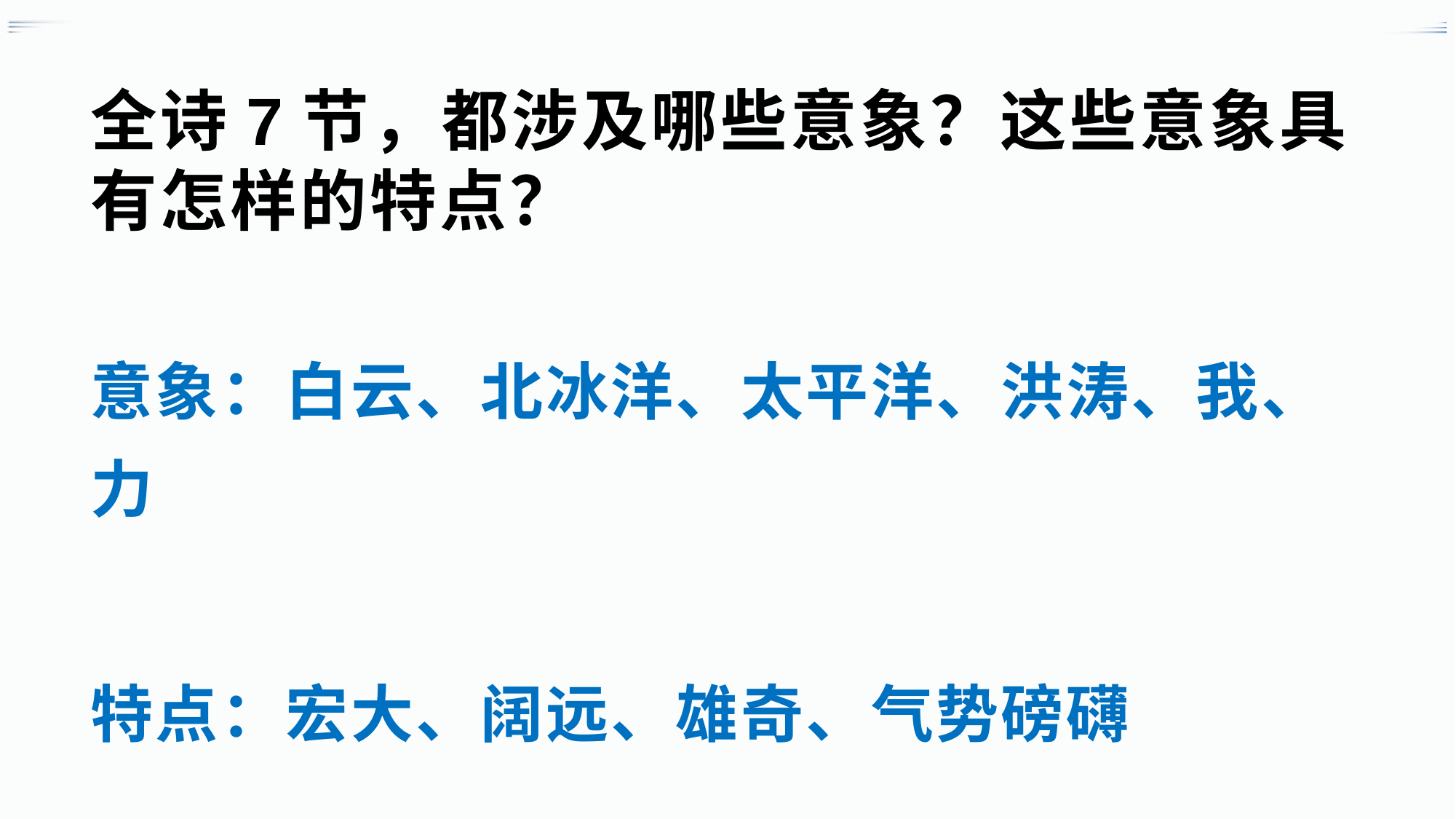

# 全诗7节，都涉及哪些意象？这些意象具有怎样的特点？
意象：白云、北冰洋、太平洋、洪涛、我、力

特点：宏大、阔远、雄奇、气势磅礴